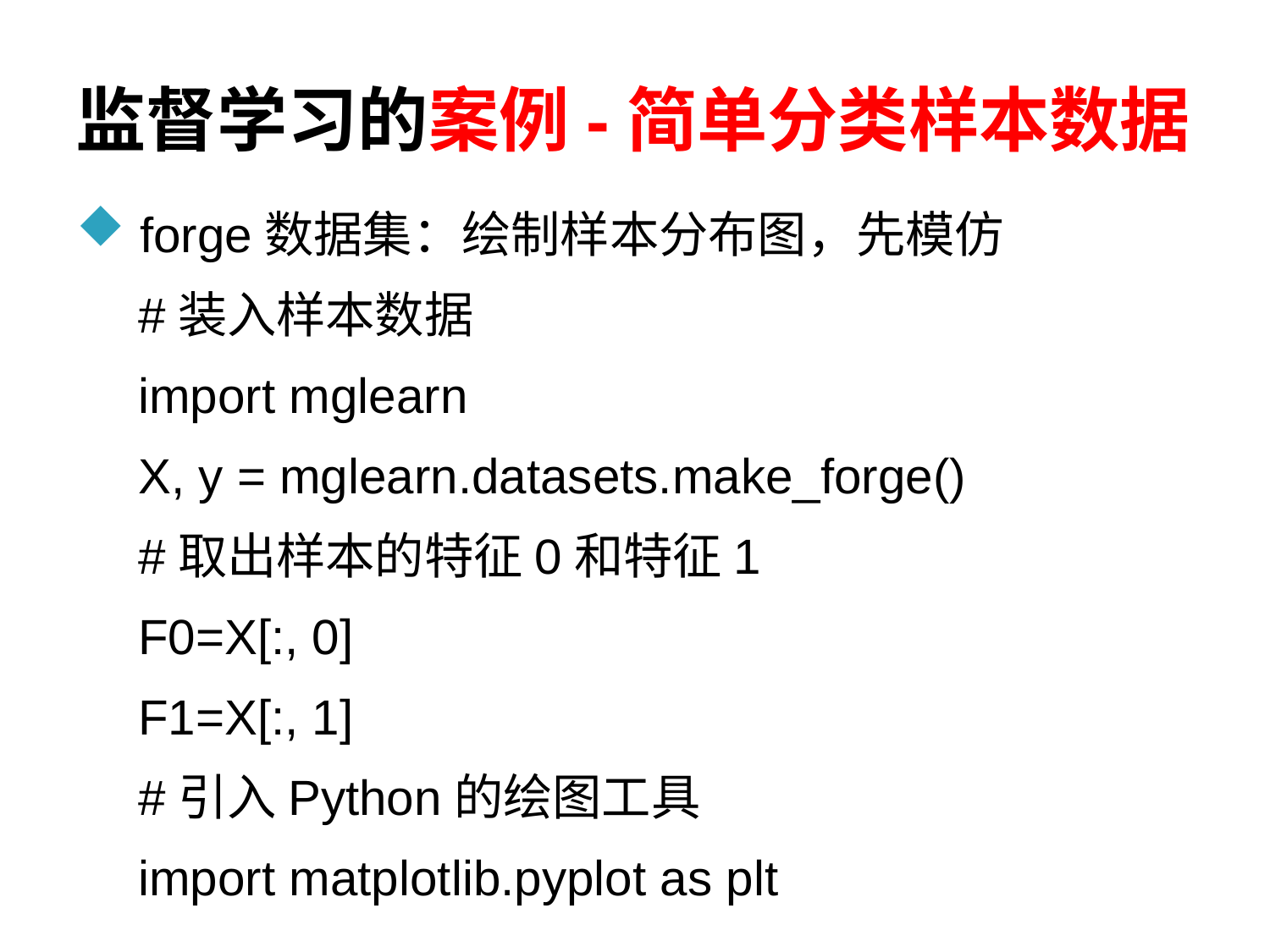

# 监督学习的案例-简单分类样本数据
forge数据集：绘制样本分布图，先模仿
#装入样本数据
import mglearn
X, y = mglearn.datasets.make_forge()
#取出样本的特征0和特征1
F0=X[:, 0]
F1=X[:, 1]
#引入Python的绘图工具
import matplotlib.pyplot as plt